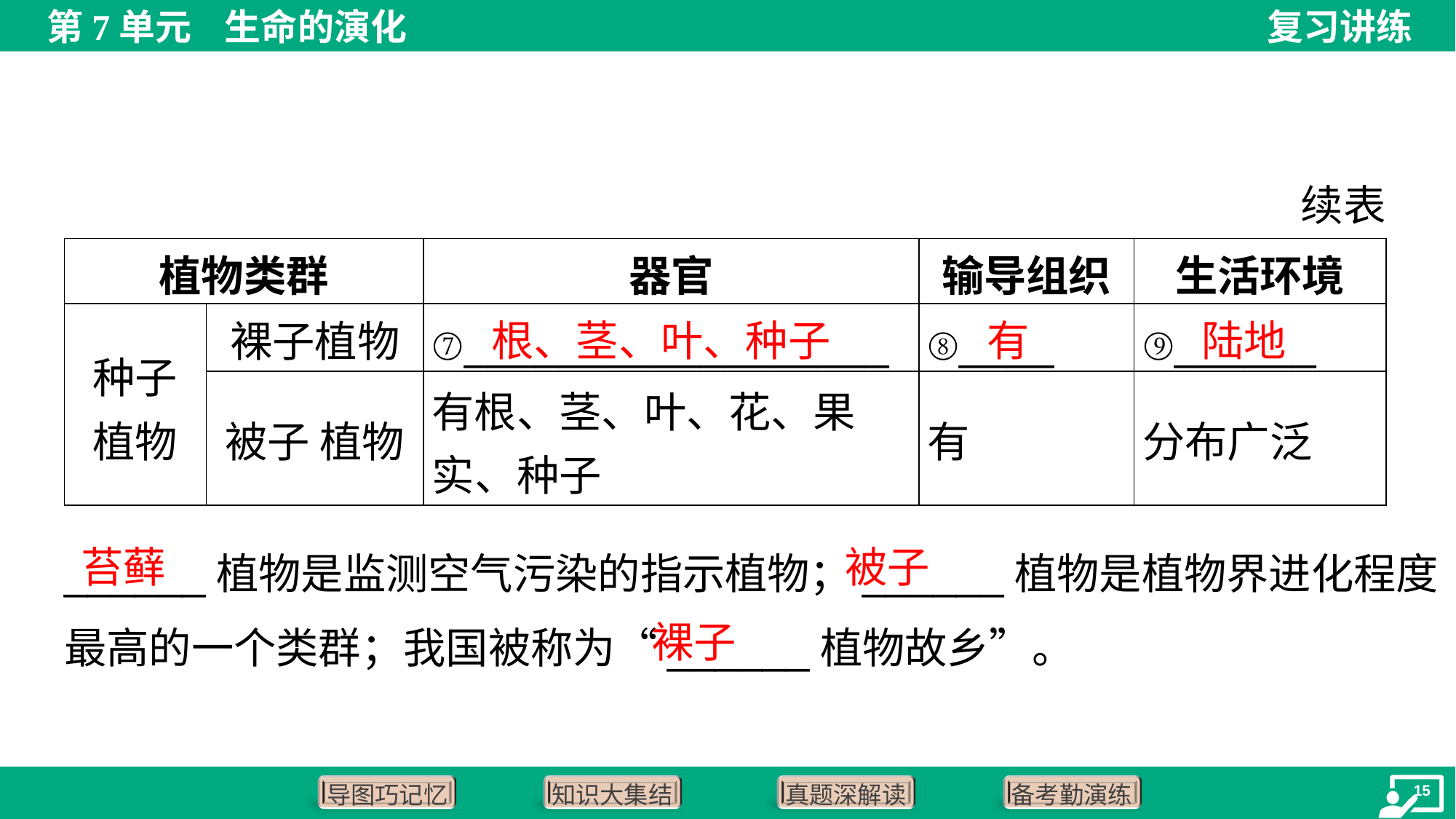

续表
| 植物类群 |  | 器官 | 输导组织 | 生活环境 |
| --- | --- | --- | --- | --- |
| 种子 植物 | 裸子植物 | ⑦\_\_\_\_\_\_\_\_\_\_\_\_\_\_\_\_\_\_ | ⑧\_\_\_\_ | ⑨\_\_\_\_\_\_ |
|  | 被子 植物 | 有根、茎、叶、花、果 实、种子 | 有 | 分布广泛 |
根、茎、叶、种子
有
陆地
苔藓
被子
______植物是监测空气污染的指示植物；______植物是植物界进化程度
最高的一个类群；我国被称为“______植物故乡”。
裸子